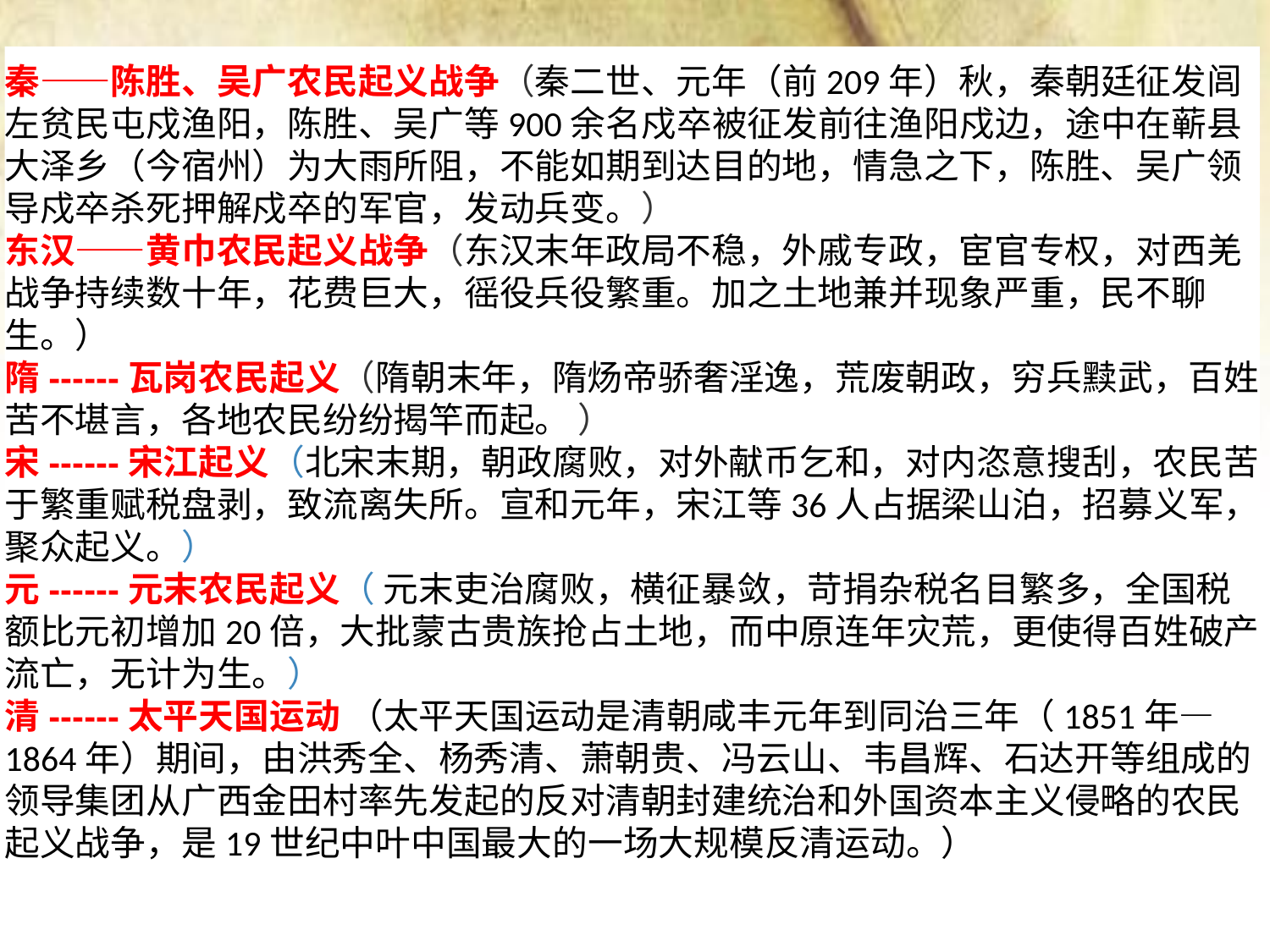

秦——陈胜、吴广农民起义战争（秦二世、元年（前209年）秋，秦朝廷征发闾左贫民屯戍渔阳，陈胜、吴广等900余名戍卒被征发前往渔阳戍边，途中在蕲县大泽乡（今宿州）为大雨所阻，不能如期到达目的地，情急之下，陈胜、吴广领导戍卒杀死押解戍卒的军官，发动兵变。）
东汉——黄巾农民起义战争（东汉末年政局不稳，外戚专政，宦官专权，对西羌战争持续数十年，花费巨大，徭役兵役繁重。加之土地兼并现象严重，民不聊生。）
隋------瓦岗农民起义（隋朝末年，隋炀帝骄奢淫逸，荒废朝政，穷兵黩武，百姓苦不堪言，各地农民纷纷揭竿而起。 ）
宋------宋江起义（北宋末期，朝政腐败，对外献币乞和，对内恣意搜刮，农民苦于繁重赋税盘剥，致流离失所。宣和元年，宋江等36人占据梁山泊，招募义军，聚众起义。）
元------元末农民起义（ 元末吏治腐败，横征暴敛，苛捐杂税名目繁多，全国税额比元初增加20倍，大批蒙古贵族抢占土地，而中原连年灾荒，更使得百姓破产流亡，无计为生。）
清------太平天国运动 （太平天国运动是清朝咸丰元年到同治三年（1851年—1864年）期间，由洪秀全、杨秀清、萧朝贵、冯云山、韦昌辉、石达开等组成的领导集团从广西金田村率先发起的反对清朝封建统治和外国资本主义侵略的农民起义战争，是19世纪中叶中国最大的一场大规模反清运动。）